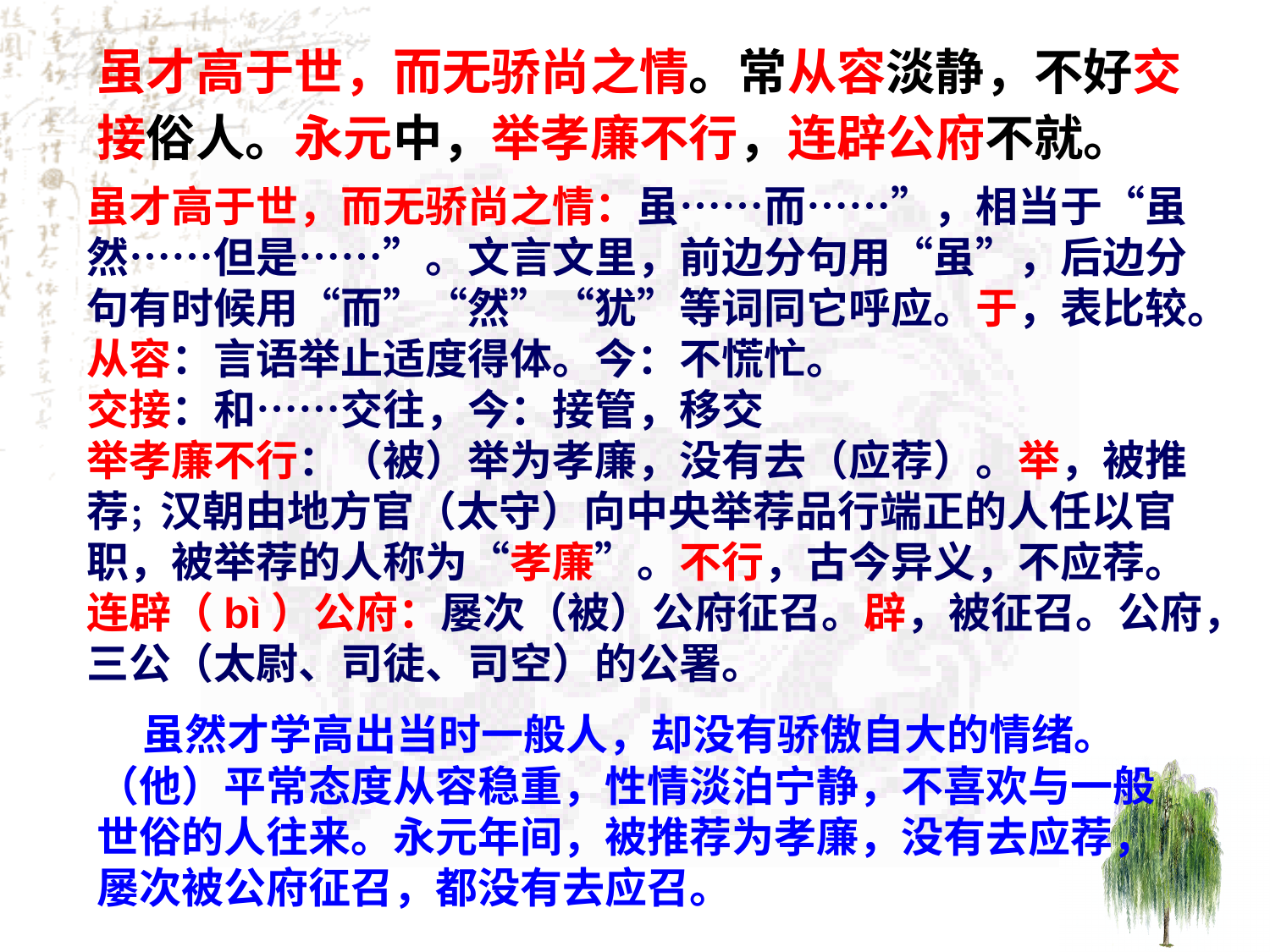

虽才高于世，而无骄尚之情。常从容淡静，不好交
接俗人。永元中，举孝廉不行，连辟公府不就。
虽才高于世，而无骄尚之情：虽……而……”，相当于“虽然……但是……”。文言文里，前边分句用“虽”，后边分句有时候用“而”“然”“犹”等词同它呼应。于，表比较。
从容：言语举止适度得体。今：不慌忙。
交接：和……交往，今：接管，移交
举孝廉不行：（被）举为孝廉，没有去（应荐）。举，被推荐；汉朝由地方官（太守）向中央举荐品行端正的人任以官职，被举荐的人称为“孝廉”。不行，古今异义，不应荐。
连辟（bì）公府：屡次（被）公府征召。辟，被征召。公府，三公（太尉、司徒、司空）的公署。
   虽然才学高出当时一般人，却没有骄傲自大的情绪。（他）平常态度从容稳重，性情淡泊宁静，不喜欢与一般世俗的人往来。永元年间，被推荐为孝廉，没有去应荐，屡次被公府征召，都没有去应召。